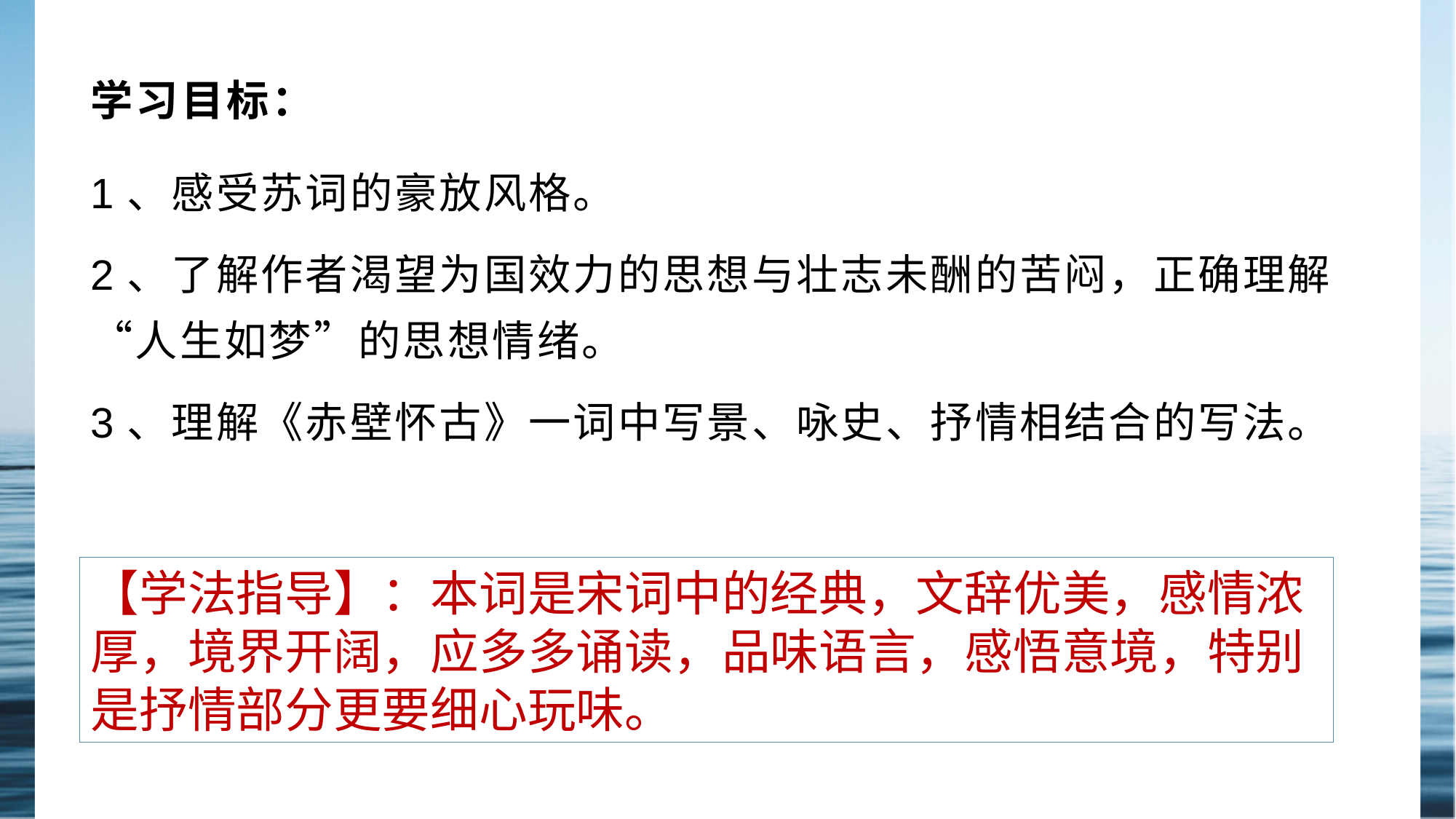

# 学习目标：
1、感受苏词的豪放风格。
2、了解作者渴望为国效力的思想与壮志未酬的苦闷，正确理解“人生如梦”的思想情绪。
3、理解《赤壁怀古》一词中写景、咏史、抒情相结合的写法。
【学法指导】：本词是宋词中的经典，文辞优美，感情浓厚，境界开阔，应多多诵读，品味语言，感悟意境，特别是抒情部分更要细心玩味。